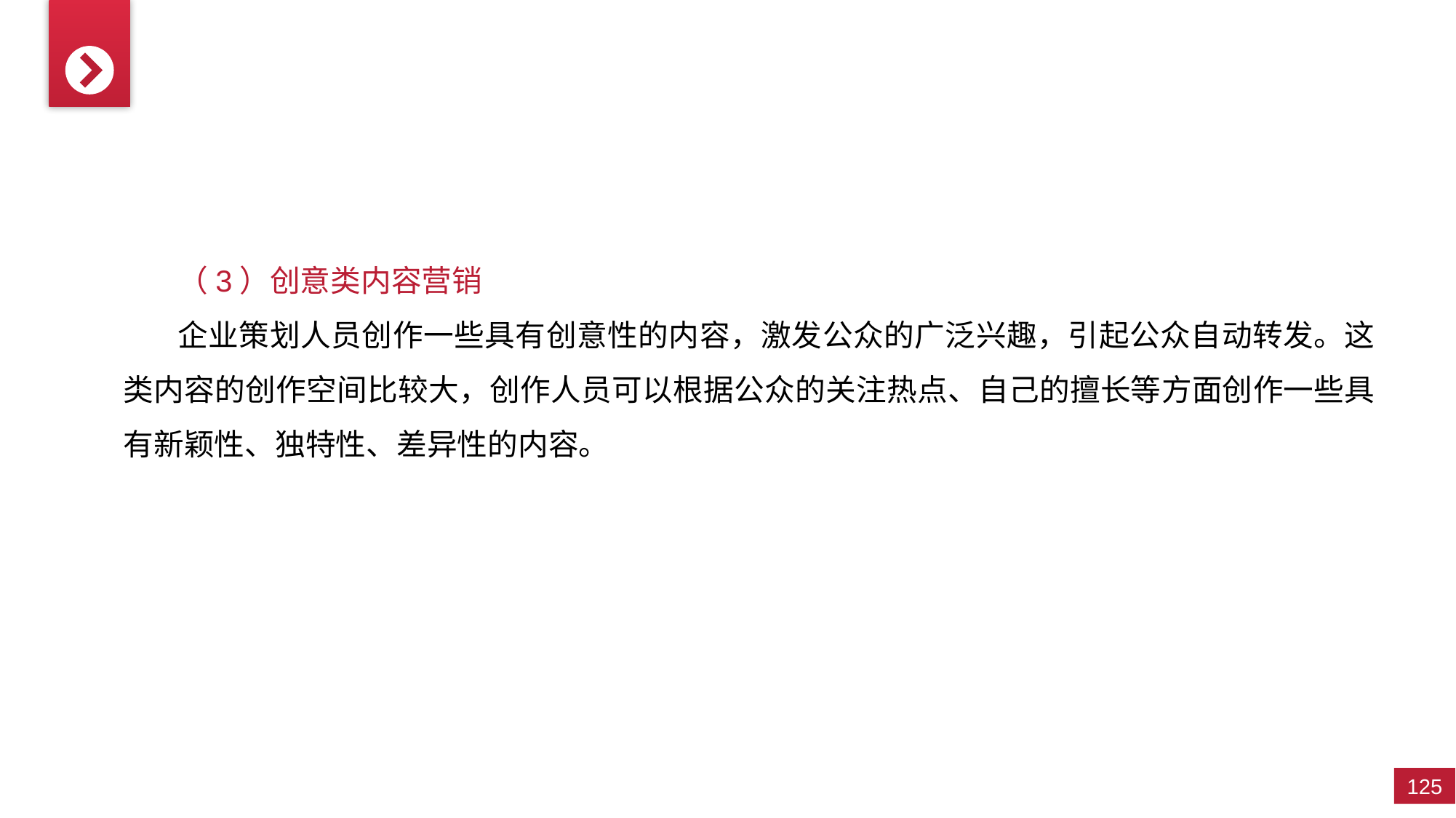

（3）创意类内容营销
企业策划人员创作一些具有创意性的内容，激发公众的广泛兴趣，引起公众自动转发。这类内容的创作空间比较大，创作人员可以根据公众的关注热点、自己的擅长等方面创作一些具有新颖性、独特性、差异性的内容。